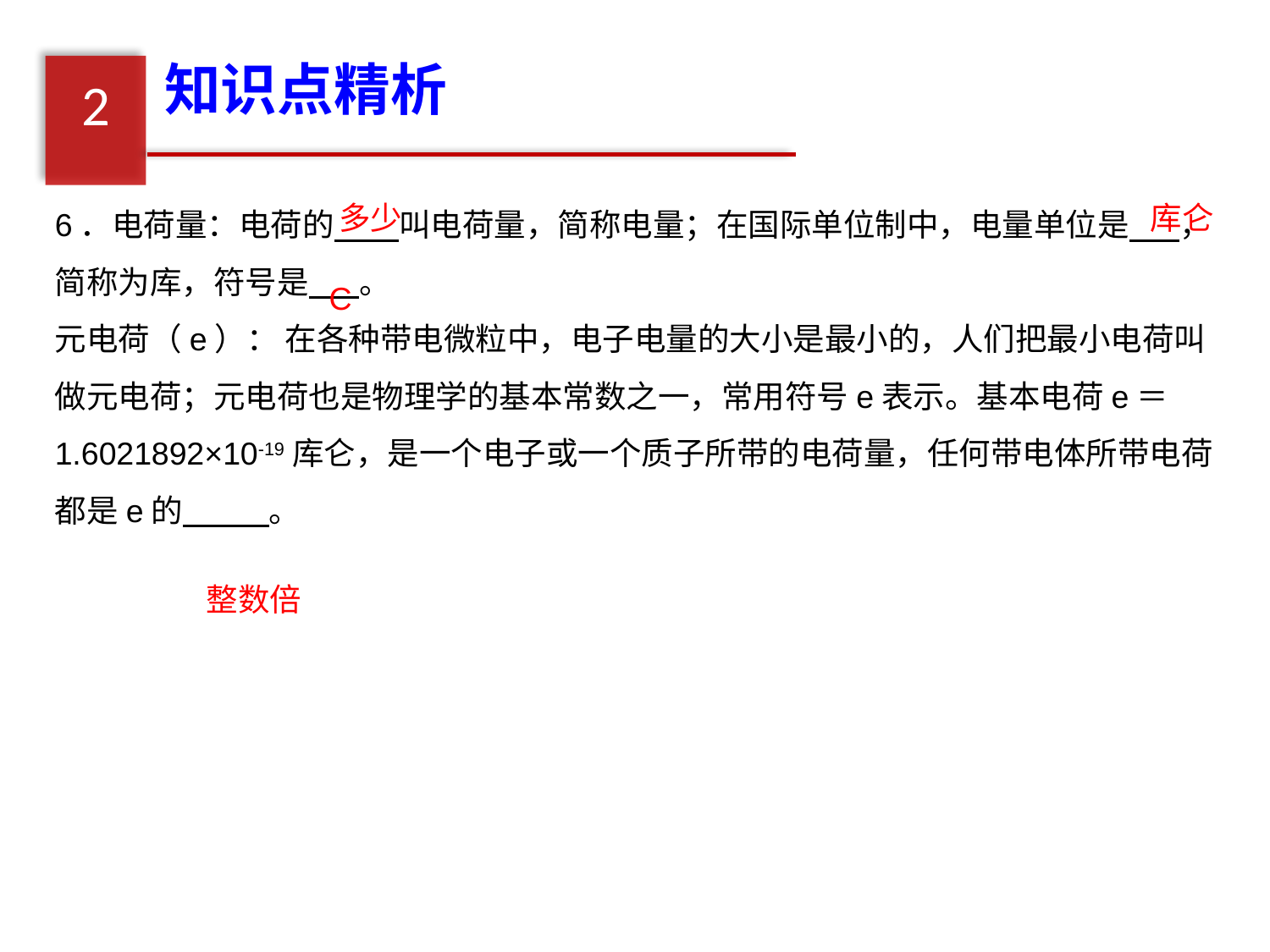

知识点精析

2
6．电荷量：电荷的         叫电荷量，简称电量；在国际单位制中，电量单位是       ，简称为库，符号是       。
元电荷（e）： 在各种带电微粒中，电子电量的大小是最小的，人们把最小电荷叫做元电荷；元电荷也是物理学的基本常数之一，常用符号e表示。基本电荷e＝1.6021892×10-19库仑，是一个电子或一个质子所带的电荷量，任何带电体所带电荷都是e的            。
多少
库仑
C
整数倍